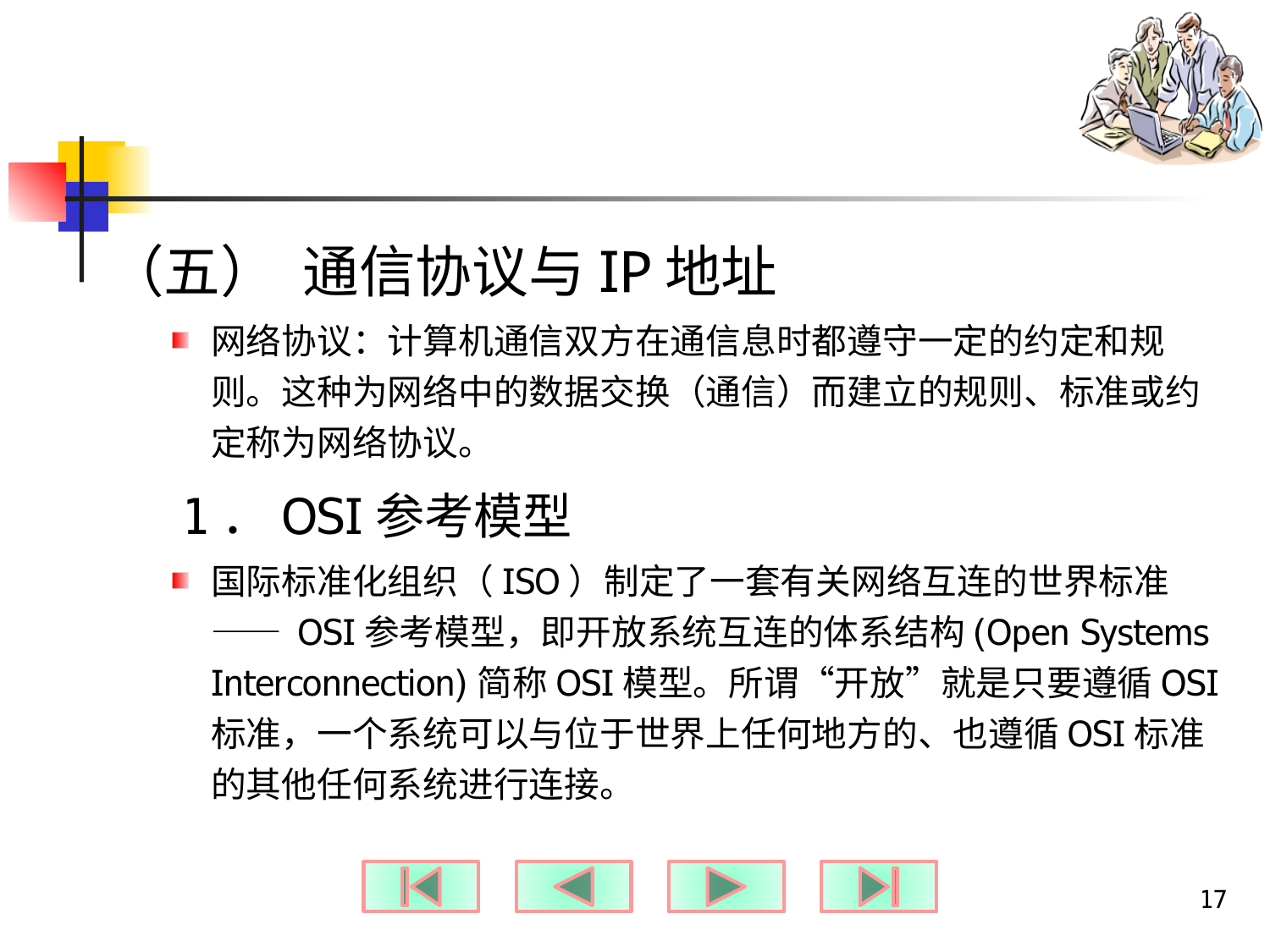

#
（五）  通信协议与IP地址
网络协议：计算机通信双方在通信息时都遵守一定的约定和规则。这种为网络中的数据交换（通信）而建立的规则、标准或约定称为网络协议。
1．OSI参考模型
国际标准化组织（ISO）制定了一套有关网络互连的世界标准—— OSI参考模型，即开放系统互连的体系结构(Open Systems Interconnection)简称OSI模型。所谓“开放”就是只要遵循OSI标准，一个系统可以与位于世界上任何地方的、也遵循OSI标准的其他任何系统进行连接。
17